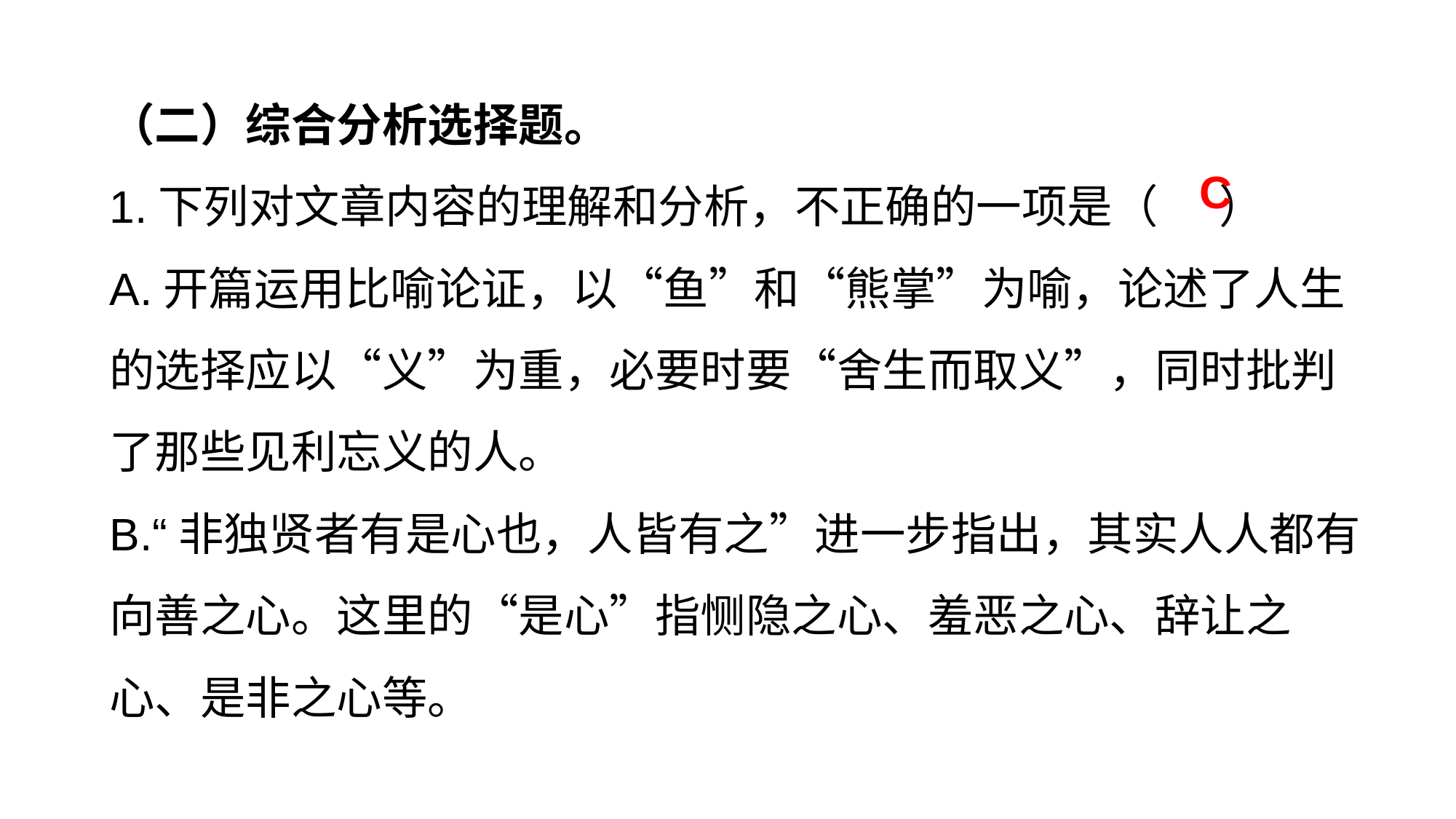

（二）综合分析选择题。
1.下列对文章内容的理解和分析，不正确的一项是（      ）
A.开篇运用比喻论证，以“鱼”和“熊掌”为喻，论述了人生的选择应以“义”为重，必要时要“舍生而取义”，同时批判了那些见利忘义的人。
B.“非独贤者有是心也，人皆有之”进一步指出，其实人人都有向善之心。这里的“是心”指恻隐之心、羞恶之心、辞让之心、是非之心等。
C